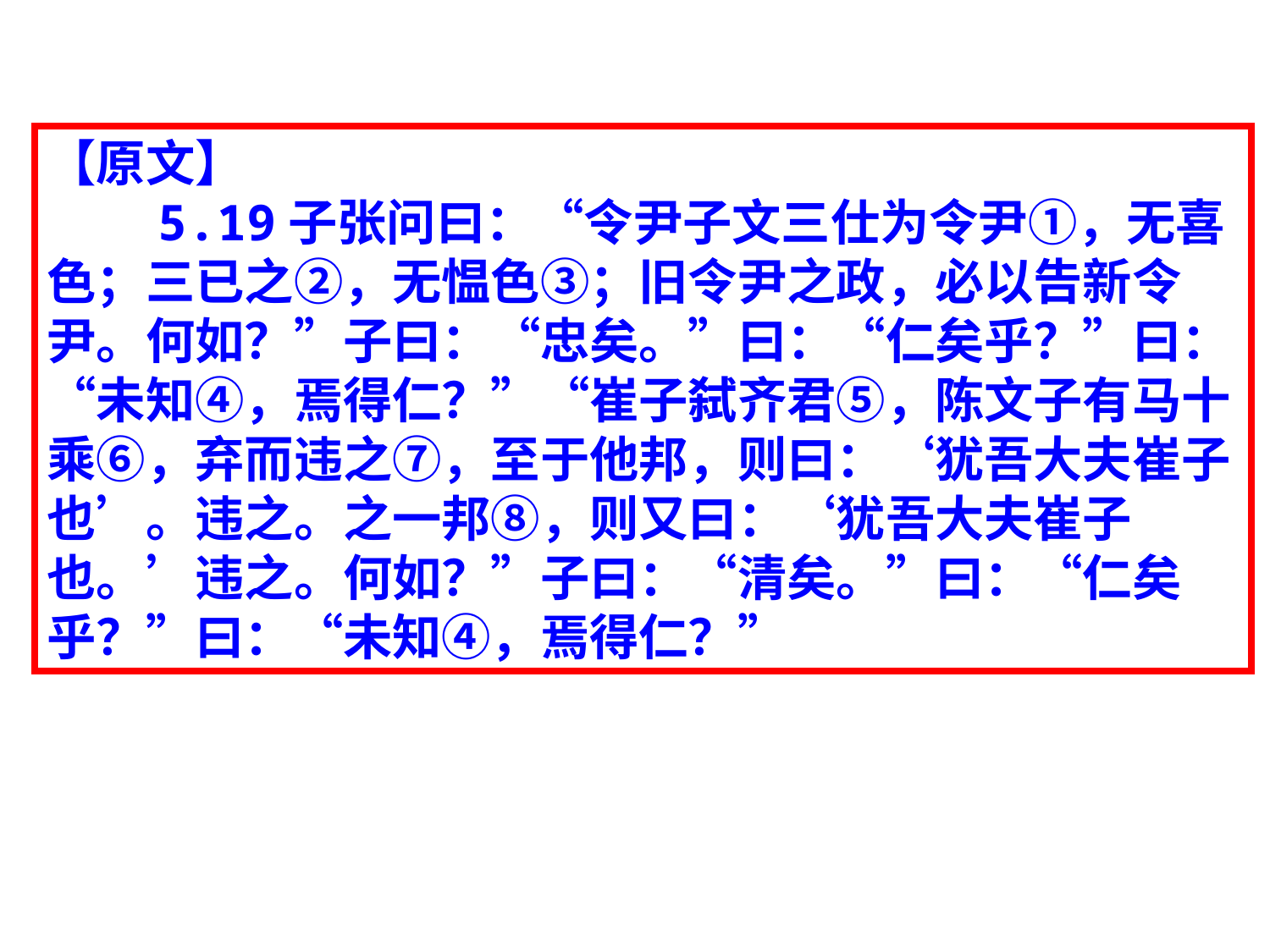

【原文】
　　5.19子张问曰：“令尹子文三仕为令尹①，无喜色；三已之②，无愠色③；旧令尹之政，必以告新令尹。何如？”子曰：“忠矣。”曰：“仁矣乎？”曰：“未知④，焉得仁？”“崔子弑齐君⑤，陈文子有马十乘⑥，弃而违之⑦，至于他邦，则曰：‘犹吾大夫崔子也’。违之。之一邦⑧，则又曰：‘犹吾大夫崔子也。’违之。何如？”子曰：“清矣。”曰：“仁矣乎？”曰：“未知④，焉得仁？”